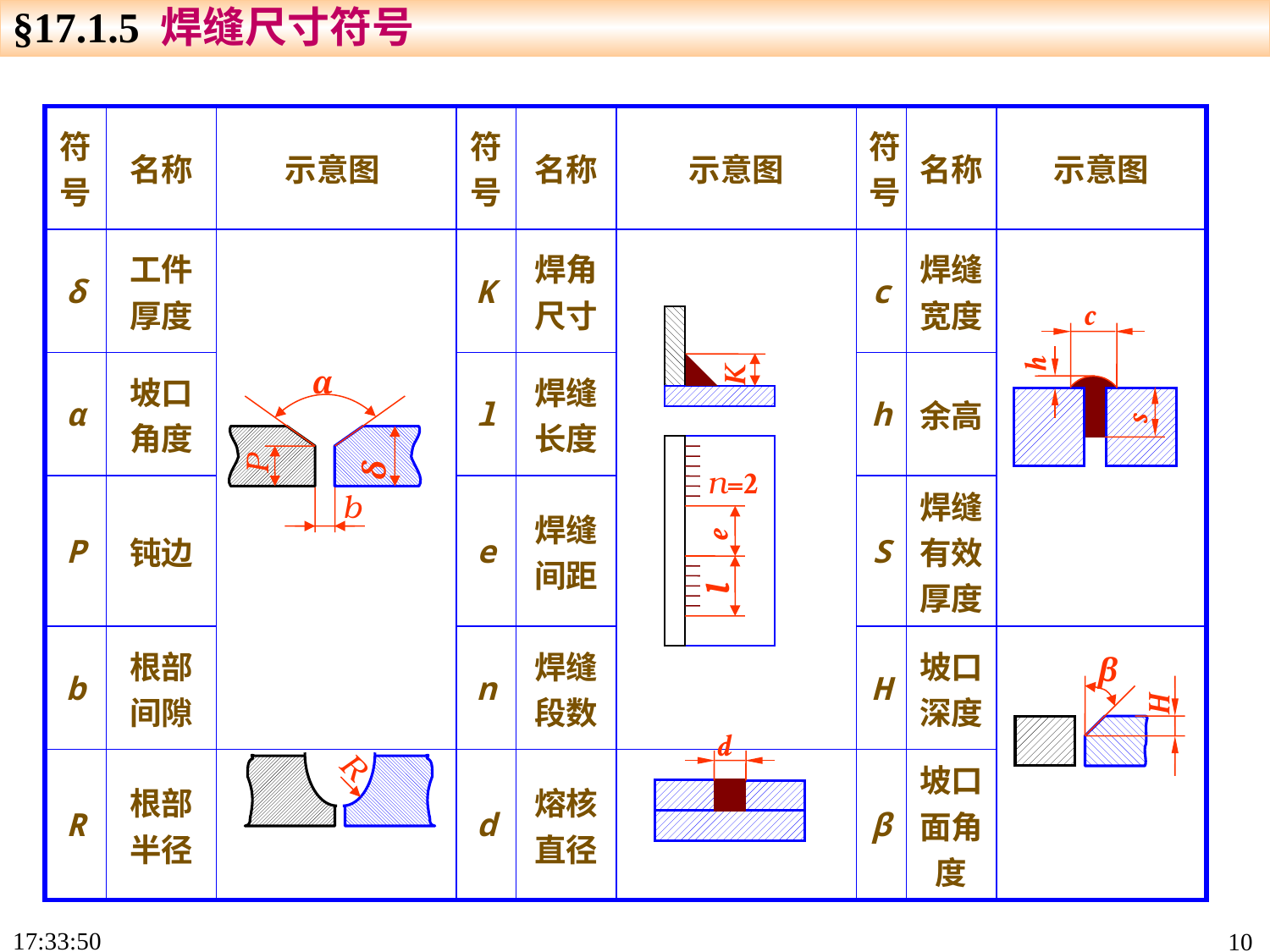

§17.1.5 焊缝尺寸符号
| 符号 | 名称 | 示意图 | 符号 | 名称 | 示意图 | 符号 | 名称 | 示意图 |
| --- | --- | --- | --- | --- | --- | --- | --- | --- |
| δ | 工件厚度 |  | K | 焊角尺寸 |  | c | 焊缝宽度 |  |
| α | 坡口角度 |  | l | 焊缝长度 |  | h | 余高 |  |
| P | 钝边 |  | e | 焊缝间距 |  | S | 焊缝有效厚度 |  |
| b | 根部间隙 |  | n | 焊缝段数 |  | H | 坡口深度 |  |
| R | 根部半径 |  | d | 熔核直径 |  | β | 坡口面角度 |  |
c

h

K

α

P
δ

b

s

n=2

e

l

β

H

d

R

17:33:50
10